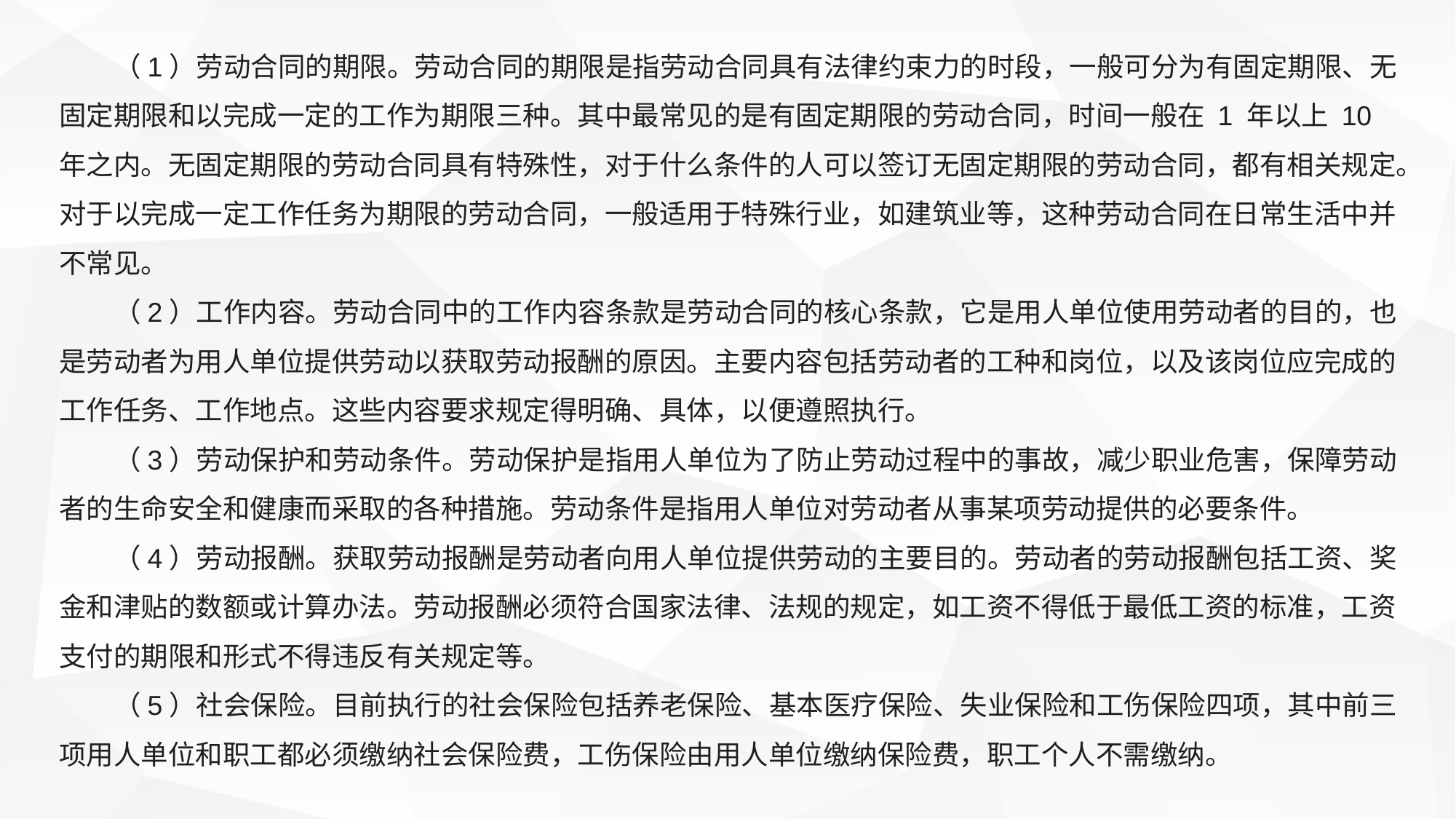

（1）劳动合同的期限。劳动合同的期限是指劳动合同具有法律约束力的时段，一般可分为有固定期限、无固定期限和以完成一定的工作为期限三种。其中最常见的是有固定期限的劳动合同，时间一般在 1 年以上 10 年之内。无固定期限的劳动合同具有特殊性，对于什么条件的人可以签订无固定期限的劳动合同，都有相关规定。对于以完成一定工作任务为期限的劳动合同，一般适用于特殊行业，如建筑业等，这种劳动合同在日常生活中并不常见。
（2）工作内容。劳动合同中的工作内容条款是劳动合同的核心条款，它是用人单位使用劳动者的目的，也是劳动者为用人单位提供劳动以获取劳动报酬的原因。主要内容包括劳动者的工种和岗位，以及该岗位应完成的工作任务、工作地点。这些内容要求规定得明确、具体，以便遵照执行。
（3）劳动保护和劳动条件。劳动保护是指用人单位为了防止劳动过程中的事故，减少职业危害，保障劳动者的生命安全和健康而采取的各种措施。劳动条件是指用人单位对劳动者从事某项劳动提供的必要条件。
（4）劳动报酬。获取劳动报酬是劳动者向用人单位提供劳动的主要目的。劳动者的劳动报酬包括工资、奖金和津贴的数额或计算办法。劳动报酬必须符合国家法律、法规的规定，如工资不得低于最低工资的标准，工资支付的期限和形式不得违反有关规定等。
（5）社会保险。目前执行的社会保险包括养老保险、基本医疗保险、失业保险和工伤保险四项，其中前三项用人单位和职工都必须缴纳社会保险费，工伤保险由用人单位缴纳保险费，职工个人不需缴纳。